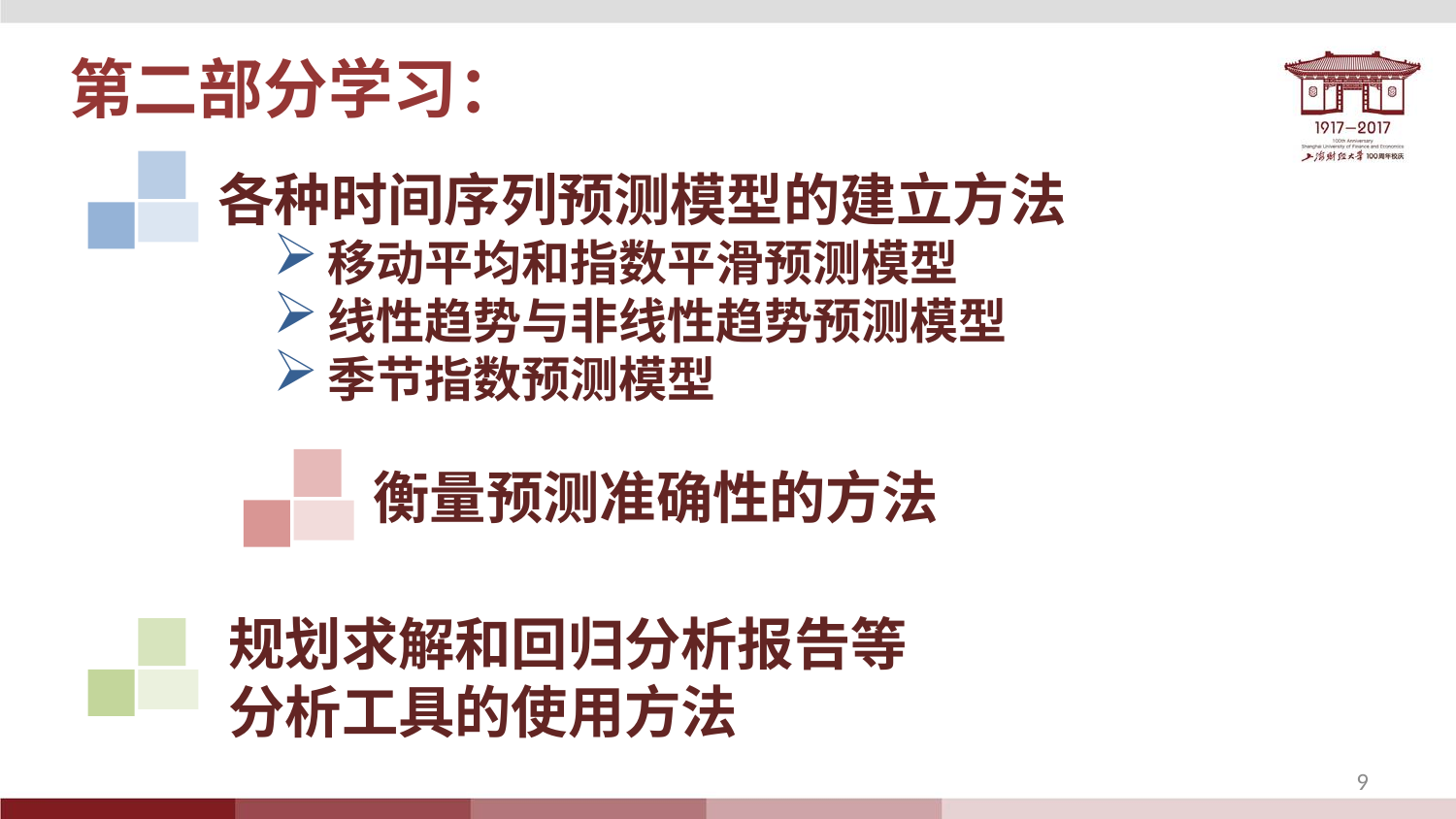

第二部分学习：

各种时间序列预测模型的建立方法
移动平均和指数平滑预测模型
线性趋势与非线性趋势预测模型
季节指数预测模型

衡量预测准确性的方法

规划求解和回归分析报告等
分析工具的使用方法

9